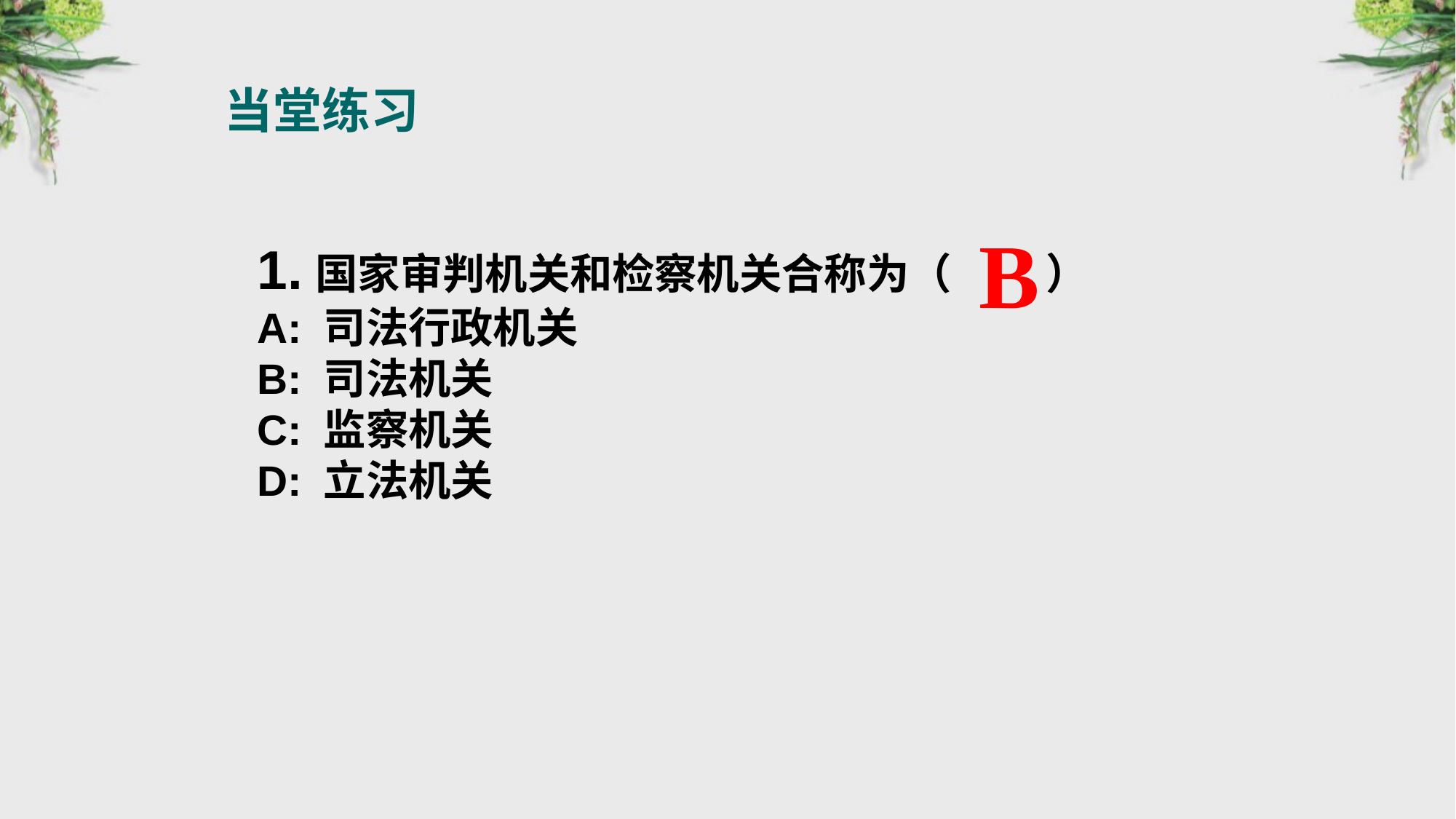

当堂练习
B
1.国家审判机关和检察机关合称为（　 　）
A: 司法行政机关
B: 司法机关
C: 监察机关
D: 立法机关